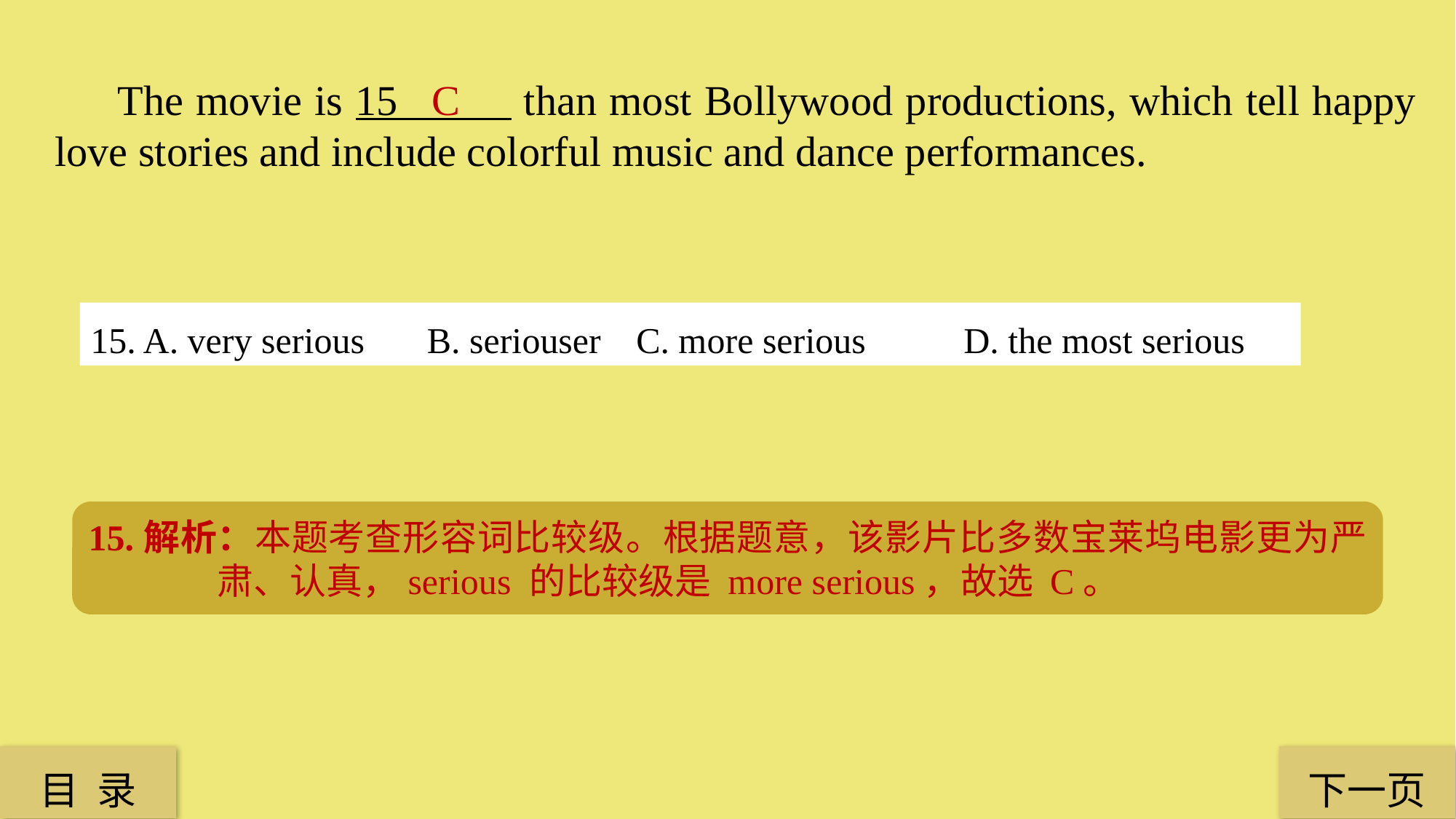

C
     The movie is 15          than most Bollywood productions, which tell happy love stories and include colorful music and dance performances.
15. A. very serious	 B. seriouser 	C. more serious 	D. the most serious
15.解析：本题考查形容词比较级。根据题意，该影片比多数宝莱坞电影更为严肃、认真，serious 的比较级是 more serious，故选 C。